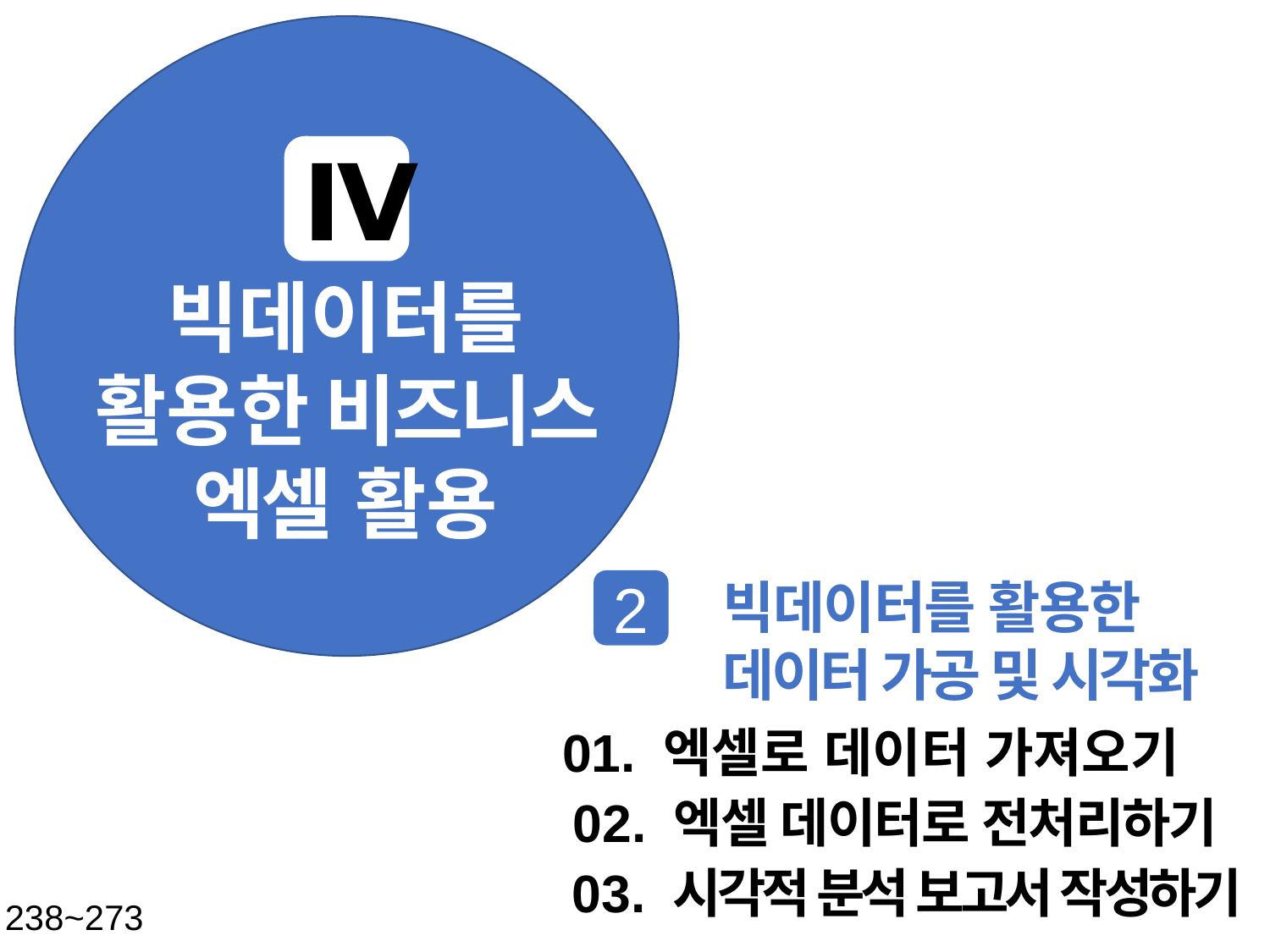

Ⅳ
빅데이터를 활용한 비즈니스 엑셀 활용
빅데이터를 활용한
데이터 가공 및 시각화
2
01. 엑셀로 데이터 가져오기
02. 엑셀 데이터로 전처리하기
03. 시각적 분석 보고서 작성하기
P. 238~273